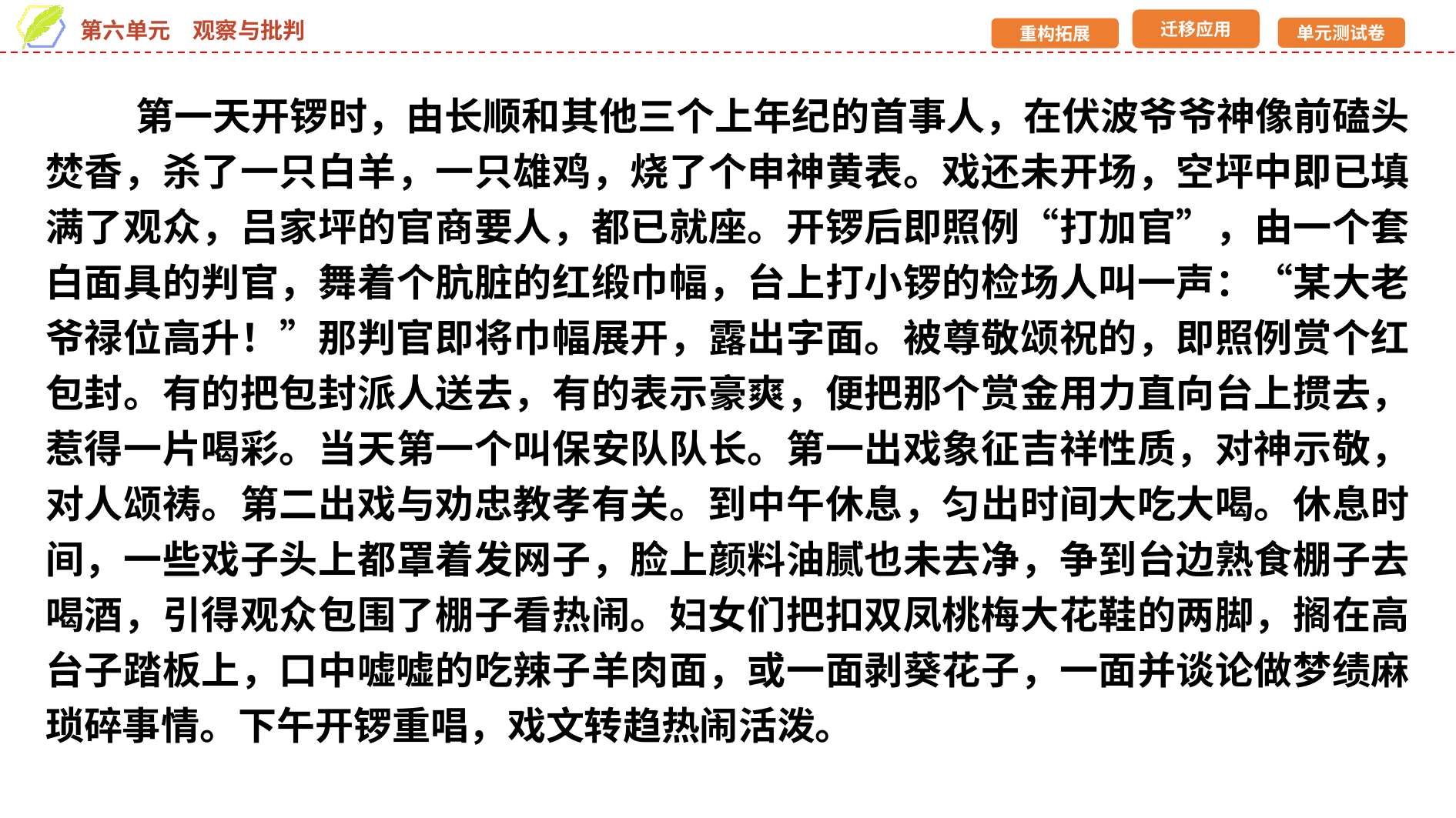

第一天开锣时，由长顺和其他三个上年纪的首事人，在伏波爷爷神像前磕头焚香，杀了一只白羊，一只雄鸡，烧了个申神黄表。戏还未开场，空坪中即已填满了观众，吕家坪的官商要人，都已就座。开锣后即照例“打加官”，由一个套白面具的判官，舞着个肮脏的红缎巾幅，台上打小锣的检场人叫一声：“某大老爷禄位高升！”那判官即将巾幅展开，露出字面。被尊敬颂祝的，即照例赏个红包封。有的把包封派人送去，有的表示豪爽，便把那个赏金用力直向台上掼去，惹得一片喝彩。当天第一个叫保安队队长。第一出戏象征吉祥性质，对神示敬，对人颂祷。第二出戏与劝忠教孝有关。到中午休息，匀出时间大吃大喝。休息时间，一些戏子头上都罩着发网子，脸上颜料油腻也未去净，争到台边熟食棚子去喝酒，引得观众包围了棚子看热闹。妇女们把扣双凤桃梅大花鞋的两脚，搁在高台子踏板上，口中嘘嘘的吃辣子羊肉面，或一面剥葵花子，一面并谈论做梦绩麻琐碎事情。下午开锣重唱，戏文转趋热闹活泼。